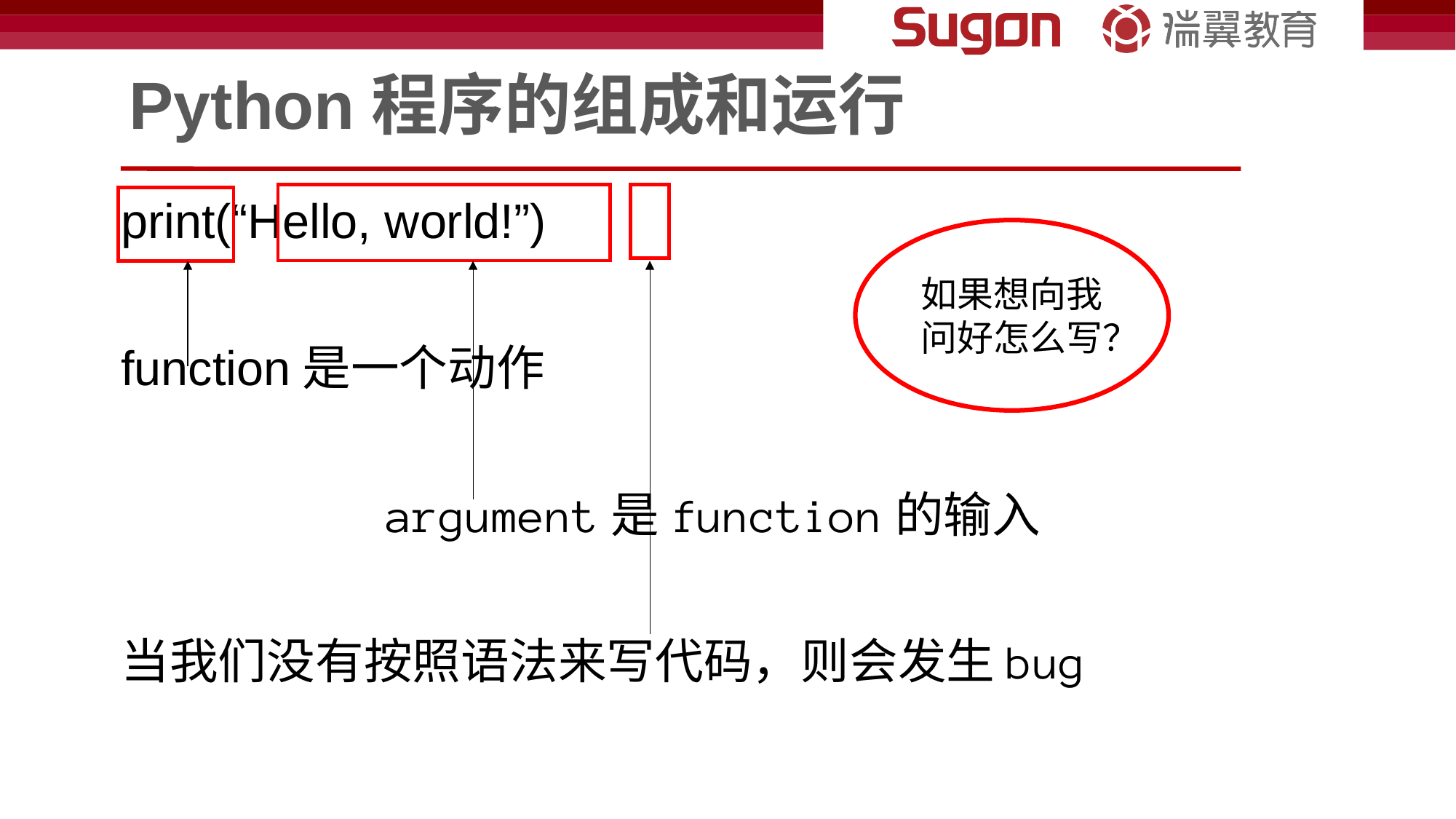

# Python程序的组成和运行

print(“Hello, world!”)

function是一个动作

          argument是function的输入

当我们没有按照语法来写代码，则会发生bug

如果想向我问好怎么写？